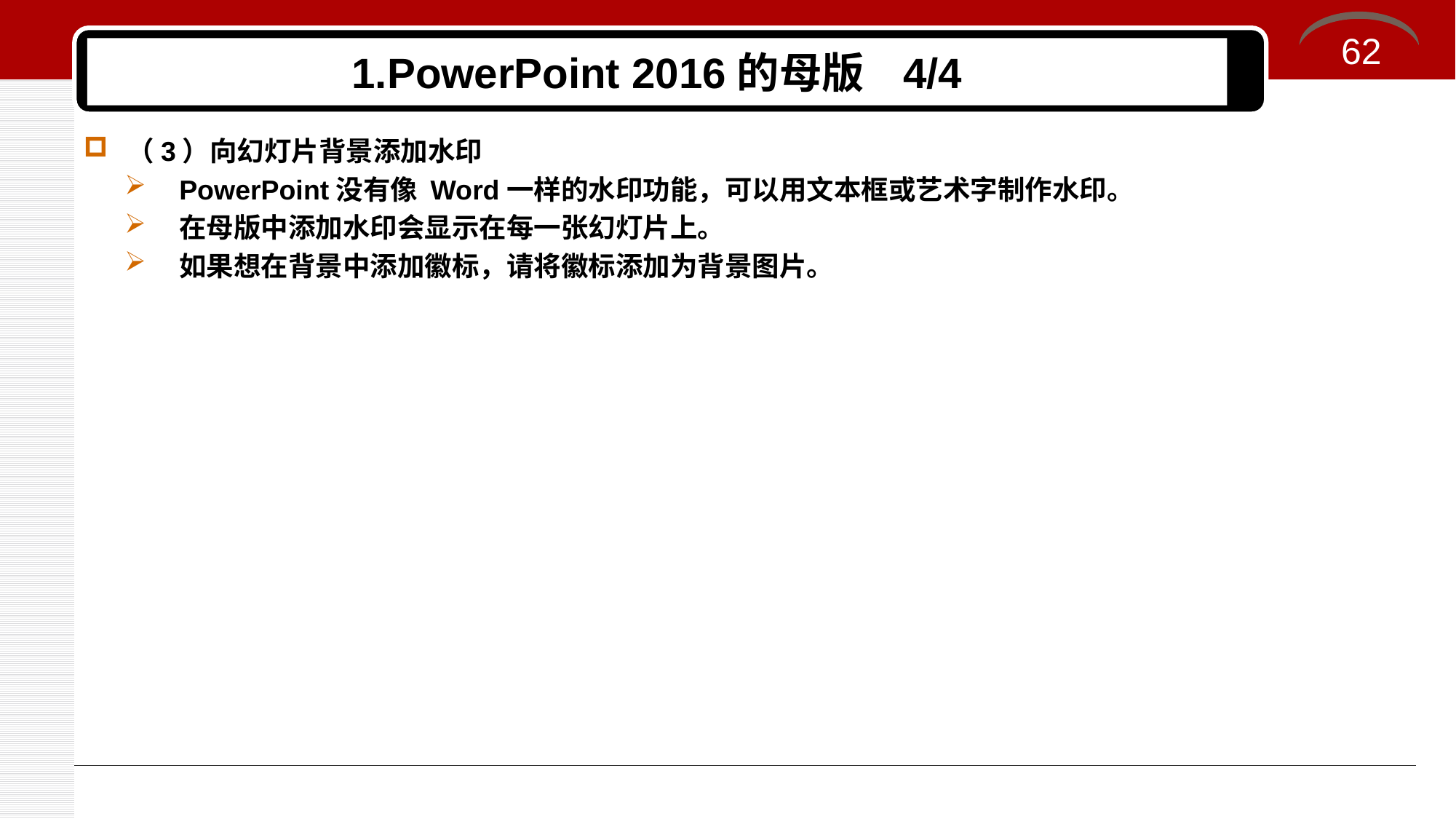

62
# 1.PowerPoint 2016的母版   4/4
（3）向幻灯片背景添加水印
PowerPoint没有像 Word一样的水印功能，可以用文本框或艺术字制作水印。
在母版中添加水印会显示在每一张幻灯片上。
如果想在背景中添加徽标，请将徽标添加为背景图片。